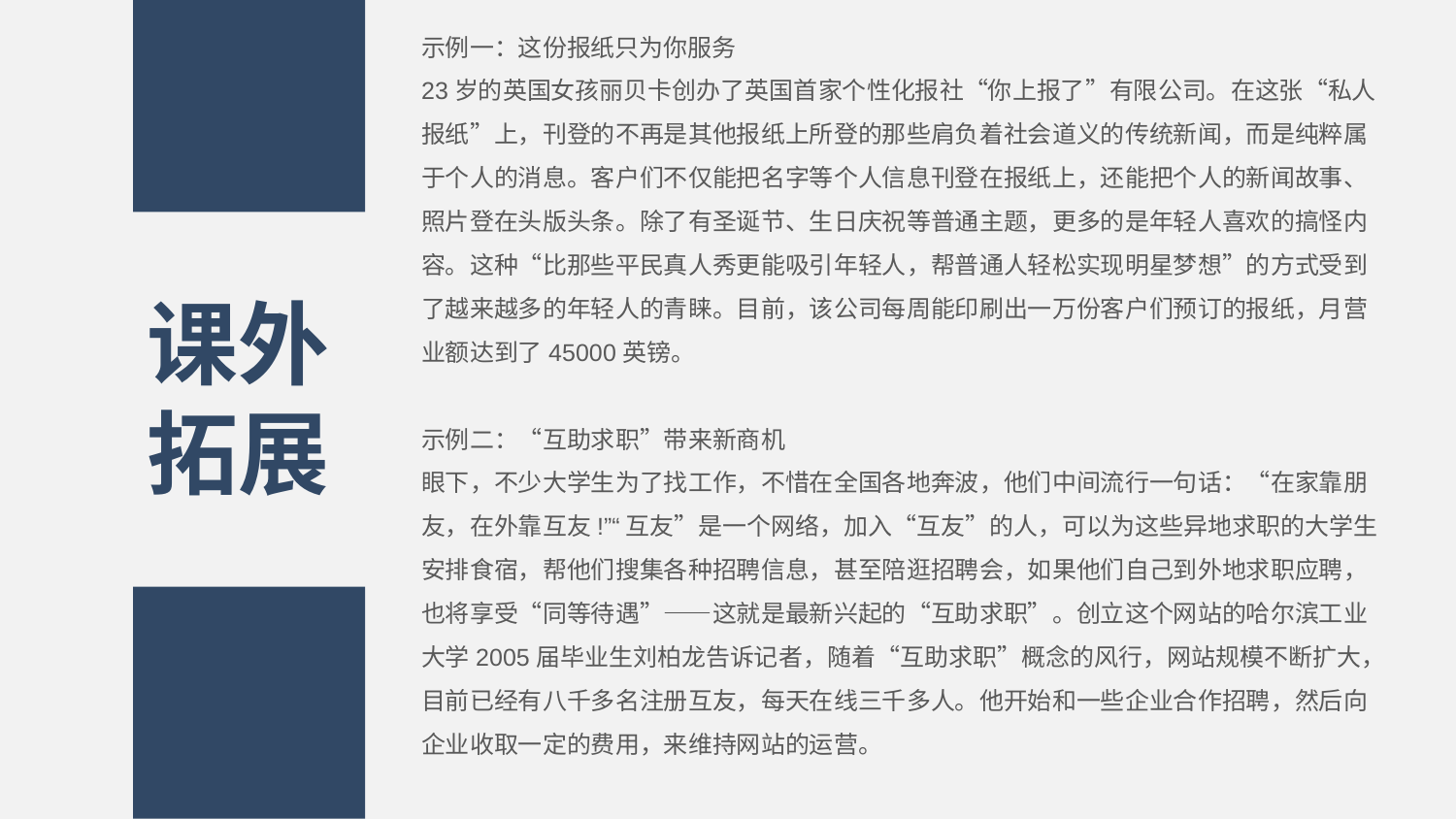

示例一：这份报纸只为你服务
23岁的英国女孩丽贝卡创办了英国首家个性化报社“你上报了”有限公司。在这张“私人报纸”上，刊登的不再是其他报纸上所登的那些肩负着社会道义的传统新闻，而是纯粹属于个人的消息。客户们不仅能把名字等个人信息刊登在报纸上，还能把个人的新闻故事、照片登在头版头条。除了有圣诞节、生日庆祝等普通主题，更多的是年轻人喜欢的搞怪内容。这种“比那些平民真人秀更能吸引年轻人，帮普通人轻松实现明星梦想”的方式受到了越来越多的年轻人的青睐。目前，该公司每周能印刷出一万份客户们预订的报纸，月营业额达到了45000英镑。

示例二：“互助求职”带来新商机
眼下，不少大学生为了找工作，不惜在全国各地奔波，他们中间流行一句话：“在家靠朋友，在外靠互友!”“互友”是一个网络，加入“互友”的人，可以为这些异地求职的大学生安排食宿，帮他们搜集各种招聘信息，甚至陪逛招聘会，如果他们自己到外地求职应聘，也将享受“同等待遇”——这就是最新兴起的“互助求职”。创立这个网站的哈尔滨工业大学2005届毕业生刘柏龙告诉记者，随着“互助求职”概念的风行，网站规模不断扩大，目前已经有八千多名注册互友，每天在线三千多人。他开始和一些企业合作招聘，然后向企业收取一定的费用，来维持网站的运营。
课外拓展